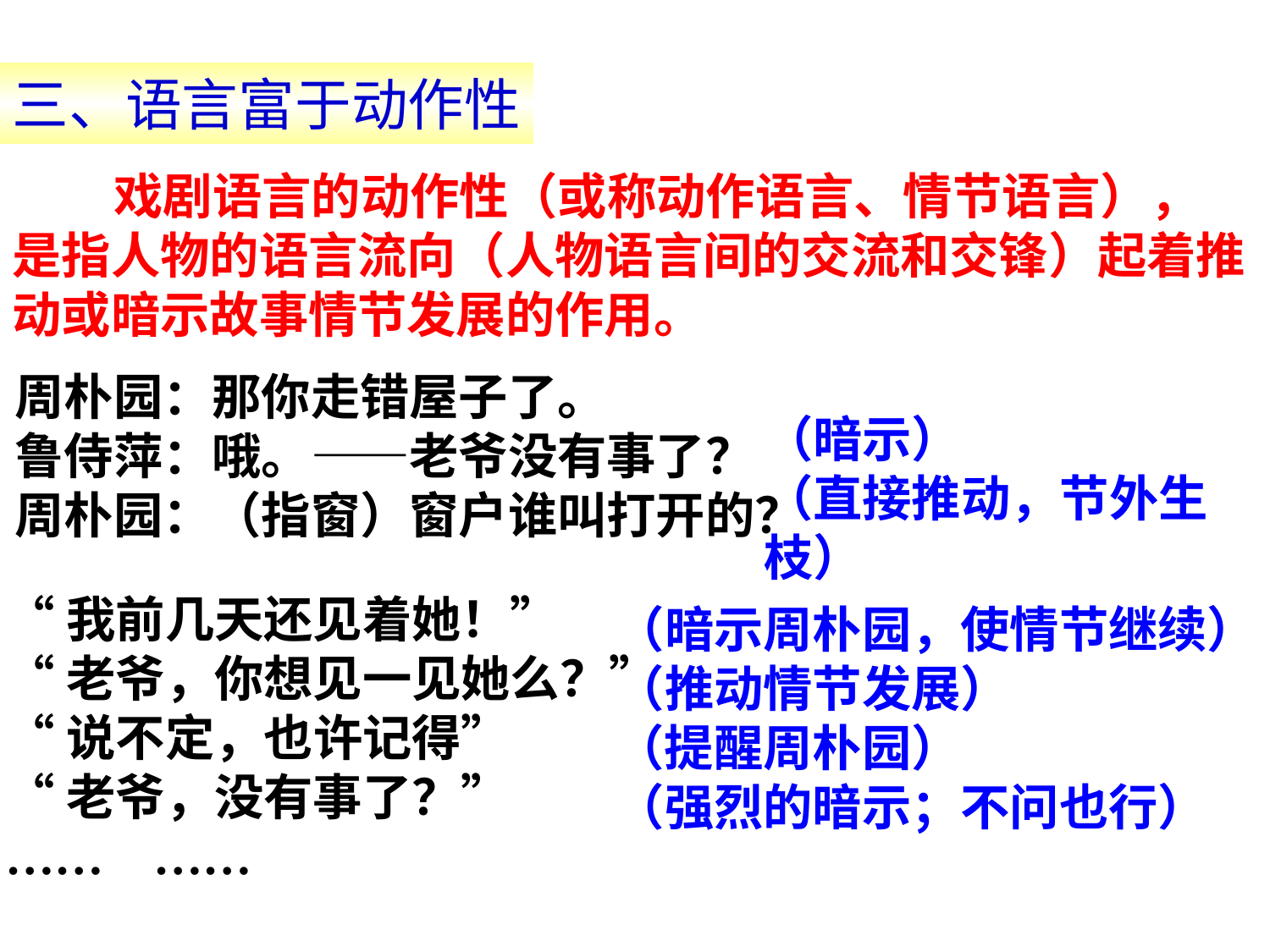

三、语言富于动作性
        戏剧语言的动作性（或称动作语言、情节语言），
是指人物的语言流向（人物语言间的交流和交锋）起着推动或暗示故事情节发展的作用。
周朴园：那你走错屋子了。
鲁侍萍：哦。——老爷没有事了？
周朴园：（指窗）窗户谁叫打开的？
（暗示）
（直接推动，节外生枝）
“我前几天还见着她！”
“老爷，你想见一见她么？”
“说不定，也许记得”
“老爷，没有事了？”
……    ……
（暗示周朴园，使情节继续）
（推动情节发展）
（提醒周朴园）
（强烈的暗示；不问也行）